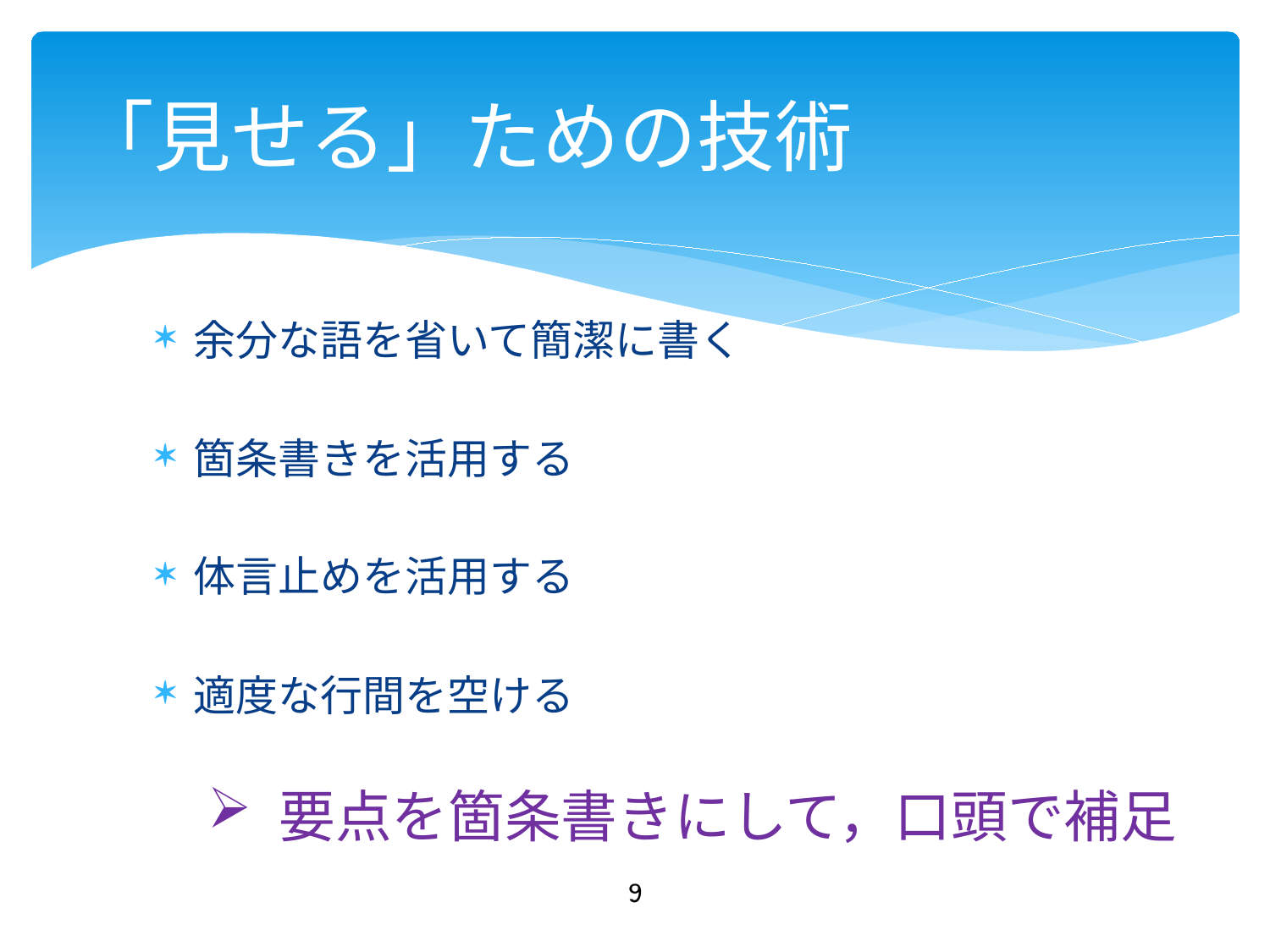

# 「見せる」ための技術
余分な語を省いて簡潔に書く

箇条書きを活用する

体言止めを活用する

適度な行間を空ける

 要点を箇条書きにして，口頭で補足

9